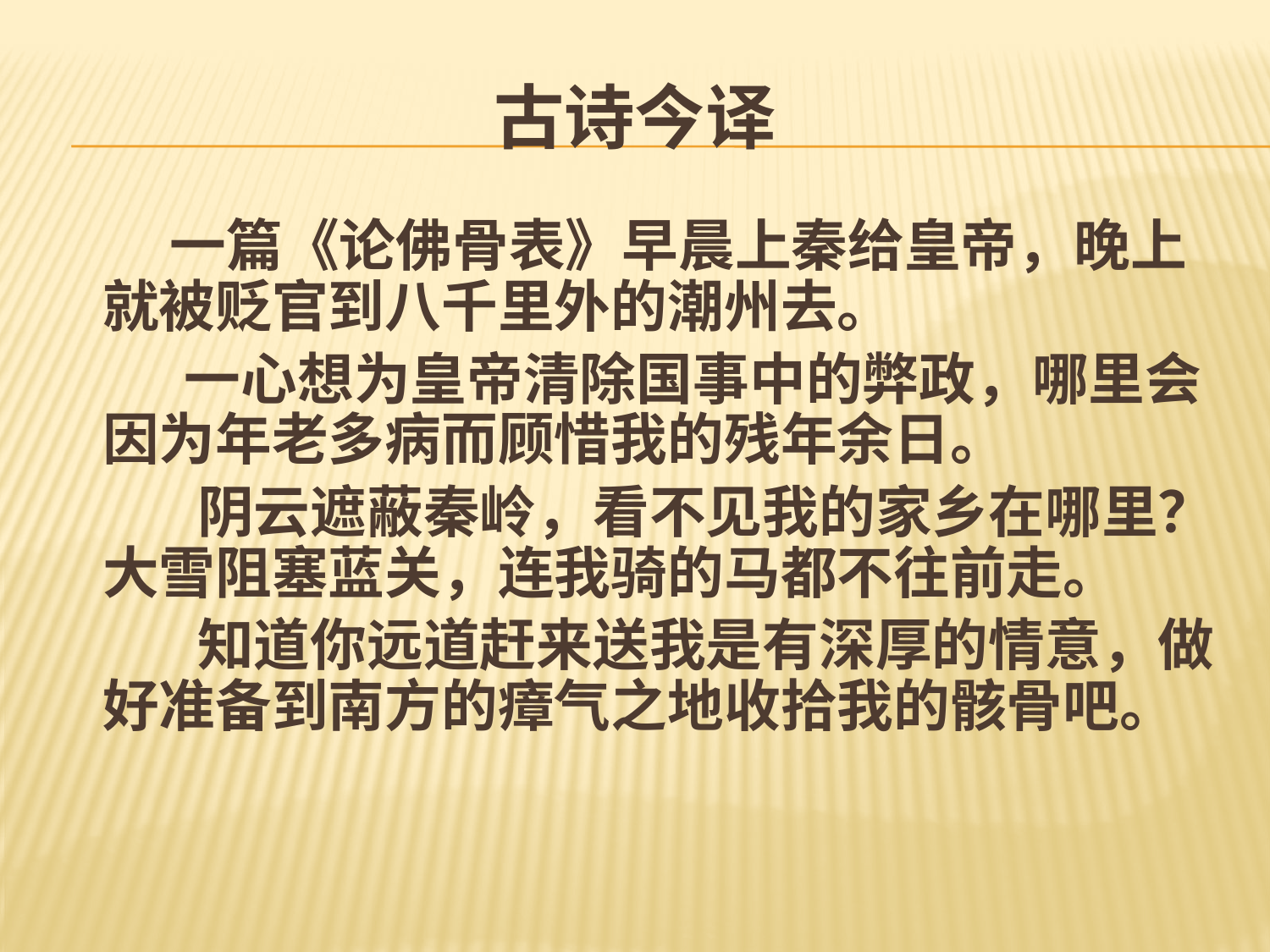

# 古诗今译
           一篇《论佛骨表》早晨上秦给皇帝，晚上就被贬官到八千里外的潮州去。
         一心想为皇帝清除国事中的弊政，哪里会因为年老多病而顾惜我的残年余日。
          阴云遮蔽秦岭，看不见我的家乡在哪里？大雪阻塞蓝关，连我骑的马都不往前走。
          知道你远道赶来送我是有深厚的情意，做好准备到南方的瘴气之地收拾我的骸骨吧。